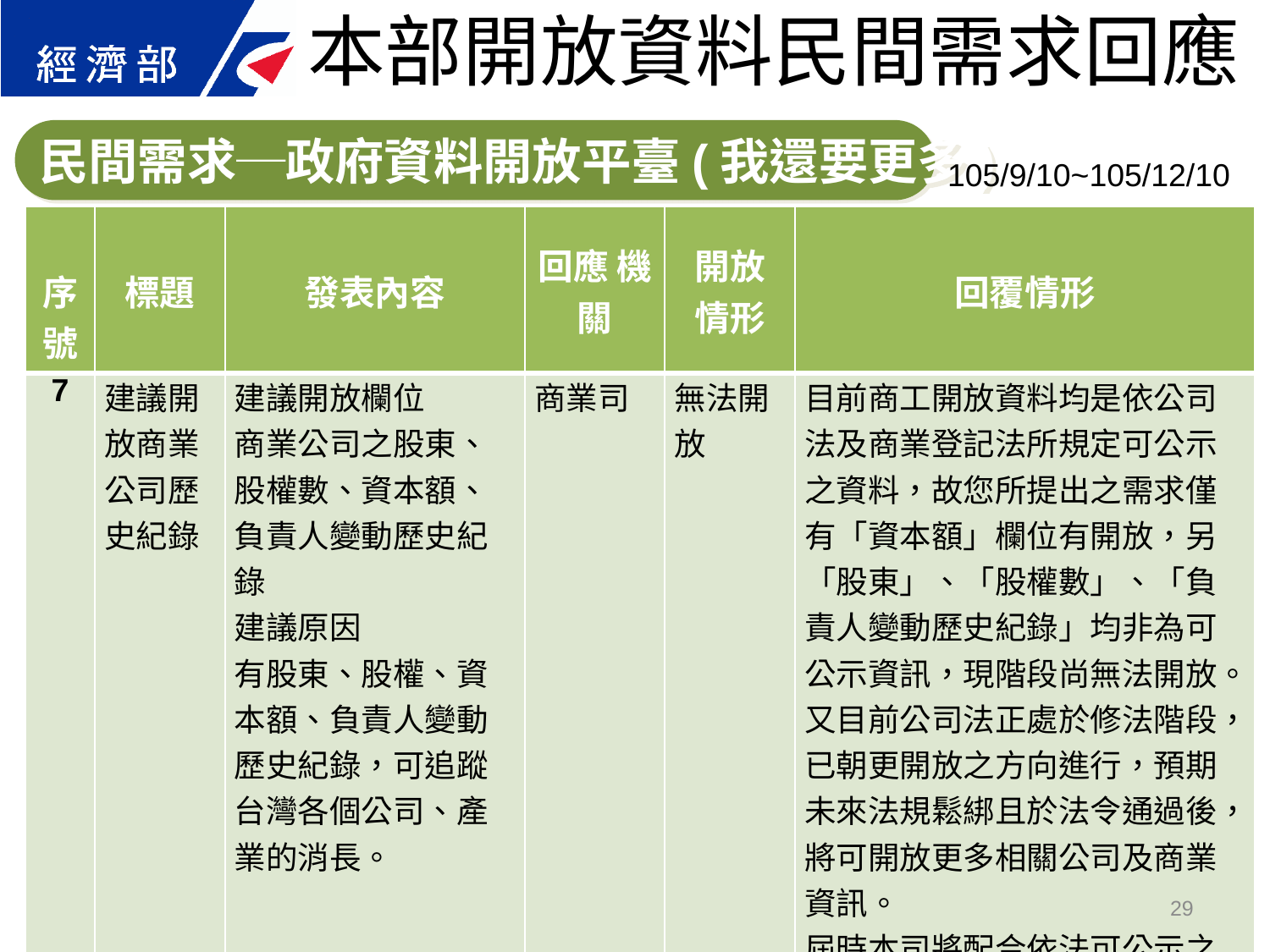

本部開放資料民間需求回應
民間需求─政府資料開放平臺(我還要更多)
105/9/10~105/12/10
| 序號 | 標題 | 發表內容 | 回應 機關 | 開放 情形 | 回覆情形 |
| --- | --- | --- | --- | --- | --- |
| 7 | 建議開放商業公司歷史紀錄 | 建議開放欄位 商業公司之股東、股權數、資本額、負責人變動歷史紀錄 建議原因 有股東、股權、資本額、負責人變動歷史紀錄，可追蹤台灣各個公司、產業的消長。 | 商業司 | 無法開放 | 目前商工開放資料均是依公司法及商業登記法所規定可公示之資料，故您所提出之需求僅有「資本額」欄位有開放，另「股東」、「股權數」、「負責人變動歷史紀錄」均非為可公示資訊，現階段尚無法開放。 又目前公司法正處於修法階段，已朝更開放之方向進行，預期未來法規鬆綁且於法令通過後，將可開放更多相關公司及商業資訊。 屆時本司將配合依法可公示之資料評估開放時程。 |
29
29